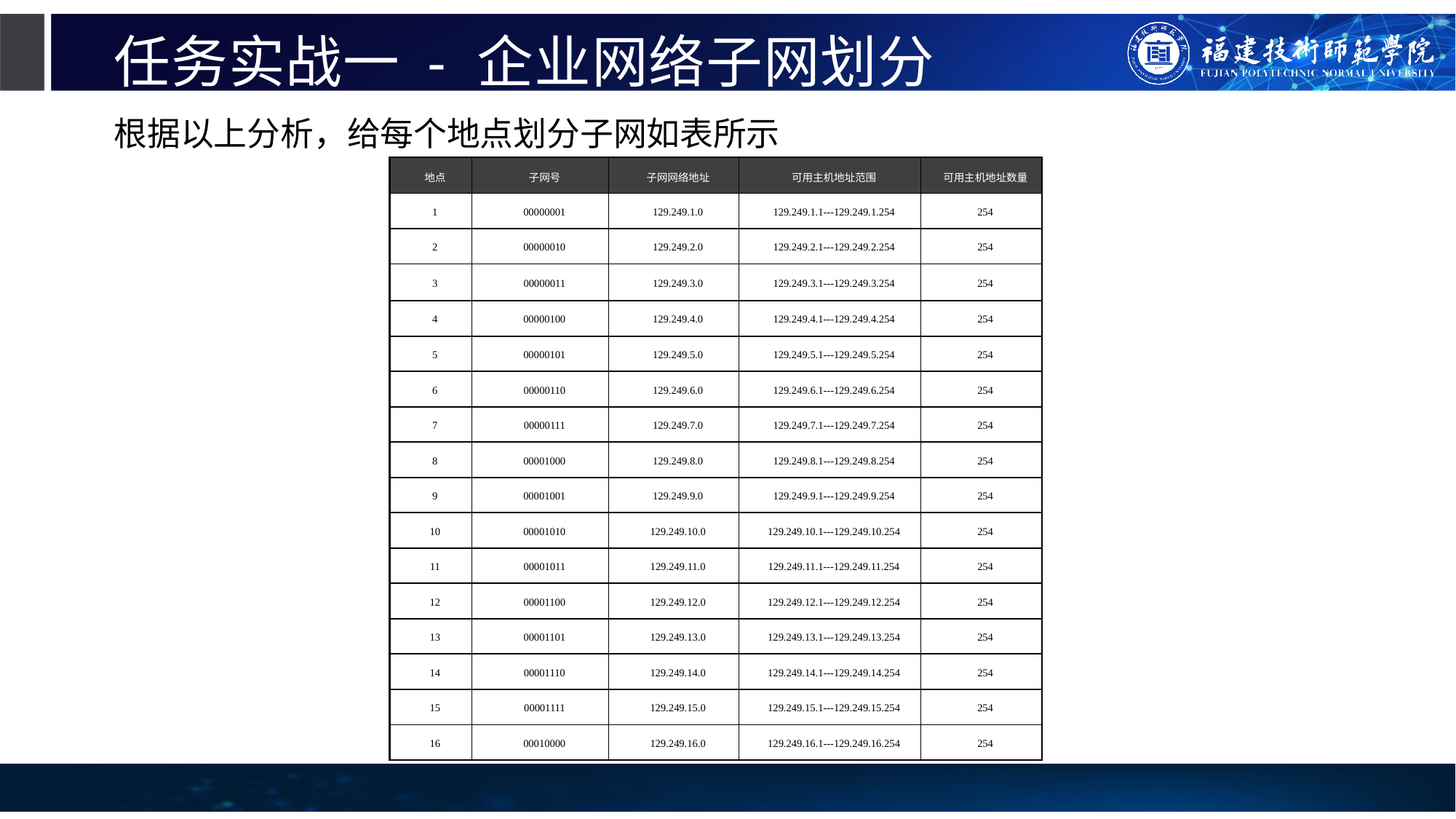

# 任务实战一 - 企业网络子网划分
根据以上分析，给每个地点划分子网如表所示

| 地点 | 子网号 | 子网网络地址 | 可用主机地址范围 | 可用主机地址数量 |
| --- | --- | --- | --- | --- |
| 1 | 00000001 | 129.249.1.0 | 129.249.1.1---129.249.1.254 | 254 |
| 2 | 00000010 | 129.249.2.0 | 129.249.2.1---129.249.2.254 | 254 |
| 3 | 00000011 | 129.249.3.0 | 129.249.3.1---129.249.3.254 | 254 |
| 4 | 00000100 | 129.249.4.0 | 129.249.4.1---129.249.4.254 | 254 |
| 5 | 00000101 | 129.249.5.0 | 129.249.5.1---129.249.5.254 | 254 |
| 6 | 00000110 | 129.249.6.0 | 129.249.6.1---129.249.6.254 | 254 |
| 7 | 00000111 | 129.249.7.0 | 129.249.7.1---129.249.7.254 | 254 |
| 8 | 00001000 | 129.249.8.0 | 129.249.8.1---129.249.8.254 | 254 |
| 9 | 00001001 | 129.249.9.0 | 129.249.9.1---129.249.9.254 | 254 |
| 10 | 00001010 | 129.249.10.0 | 129.249.10.1---129.249.10.254 | 254 |
| 11 | 00001011 | 129.249.11.0 | 129.249.11.1---129.249.11.254 | 254 |
| 12 | 00001100 | 129.249.12.0 | 129.249.12.1---129.249.12.254 | 254 |
| 13 | 00001101 | 129.249.13.0 | 129.249.13.1---129.249.13.254 | 254 |
| 14 | 00001110 | 129.249.14.0 | 129.249.14.1---129.249.14.254 | 254 |
| 15 | 00001111 | 129.249.15.0 | 129.249.15.1---129.249.15.254 | 254 |
| 16 | 00010000 | 129.249.16.0 | 129.249.16.1---129.249.16.254 | 254 |